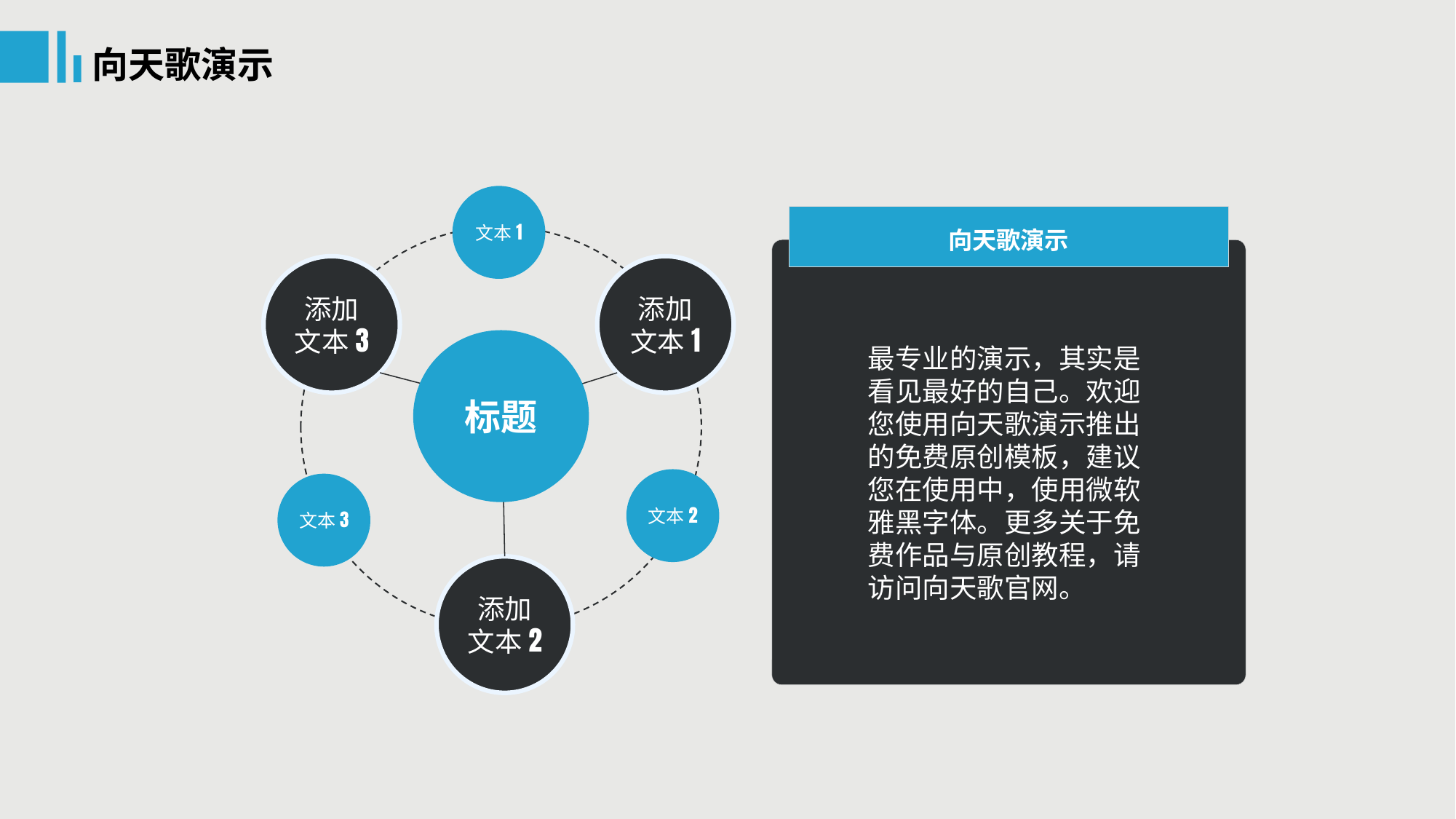

向天歌演示

文本1
向天歌演示

添加文本3
添加文本1
标题
文本2
文本3
添加文本2
最专业的演示，其实是看见最好的自己。欢迎您使用向天歌演示推出的免费原创模板，建议您在使用中，使用微软雅黑字体。更多关于免费作品与原创教程，请访问向天歌官网。